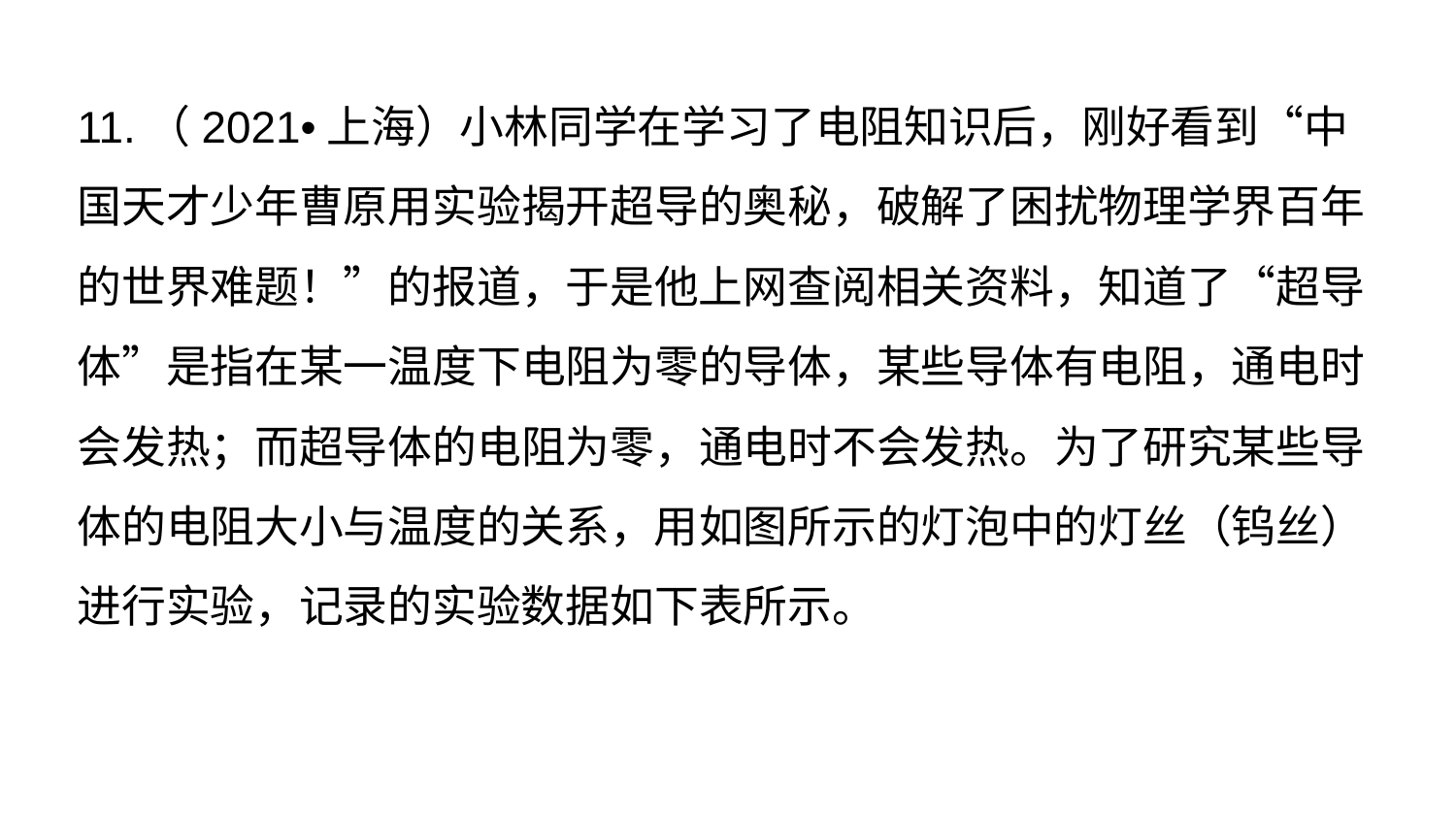

11.（2021•上海）小林同学在学习了电阻知识后，刚好看到“中国天才少年曹原用实验揭开超导的奥秘，破解了困扰物理学界百年的世界难题！”的报道，于是他上网查阅相关资料，知道了“超导体”是指在某一温度下电阻为零的导体，某些导体有电阻，通电时会发热；而超导体的电阻为零，通电时不会发热。为了研究某些导体的电阻大小与温度的关系，用如图所示的灯泡中的灯丝（钨丝）进行实验，记录的实验数据如下表所示。